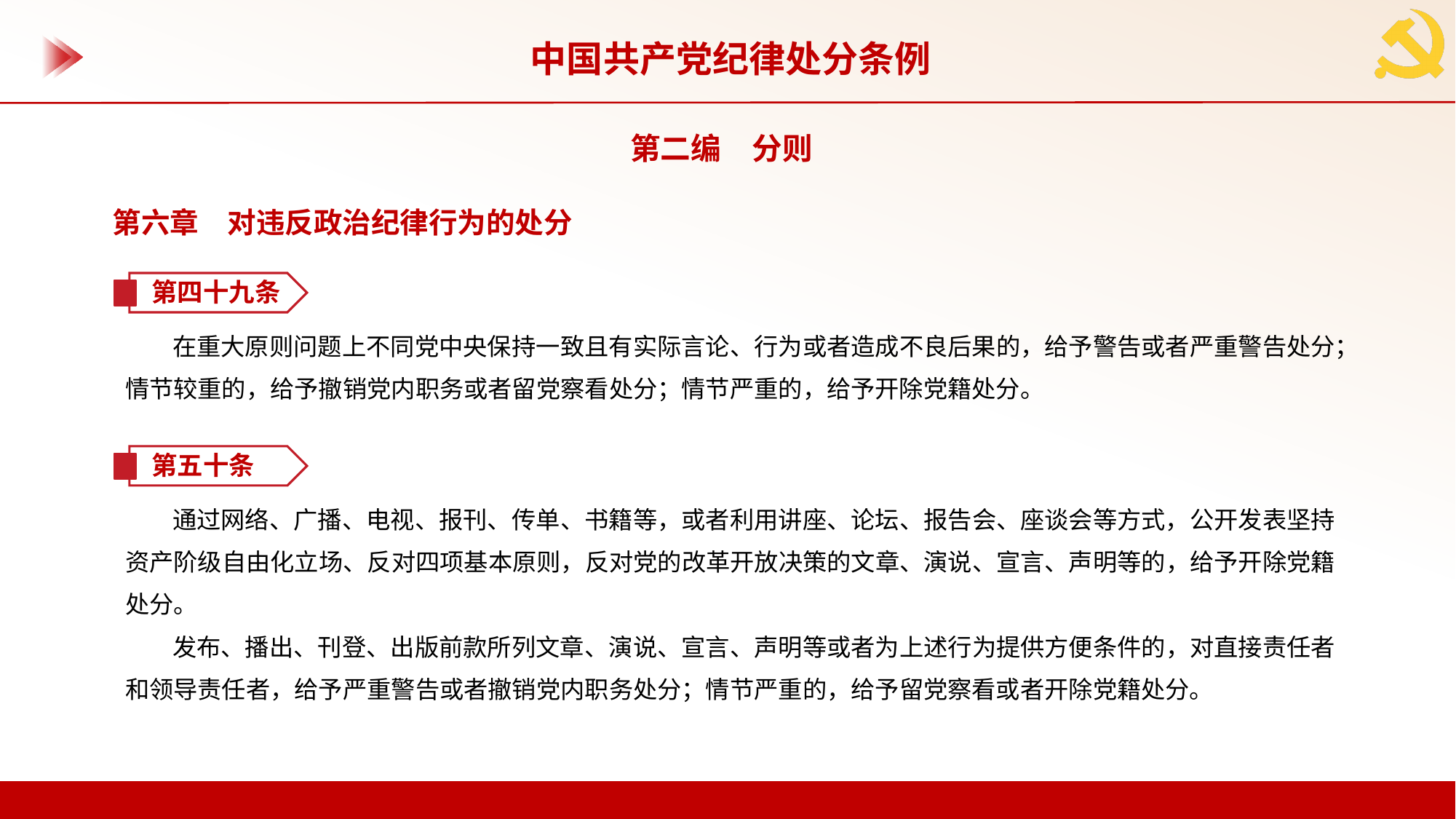

中国共产党纪律处分条例
第二编　分则
第六章　对违反政治纪律行为的处分
第四十九条

在重大原则问题上不同党中央保持一致且有实际言论、行为或者造成不良后果的，给予警告或者严重警告处分；情节较重的，给予撤销党内职务或者留党察看处分；情节严重的，给予开除党籍处分。
第五十条

通过网络、广播、电视、报刊、传单、书籍等，或者利用讲座、论坛、报告会、座谈会等方式，公开发表坚持资产阶级自由化立场、反对四项基本原则，反对党的改革开放决策的文章、演说、宣言、声明等的，给予开除党籍处分。
发布、播出、刊登、出版前款所列文章、演说、宣言、声明等或者为上述行为提供方便条件的，对直接责任者和领导责任者，给予严重警告或者撤销党内职务处分；情节严重的，给予留党察看或者开除党籍处分。